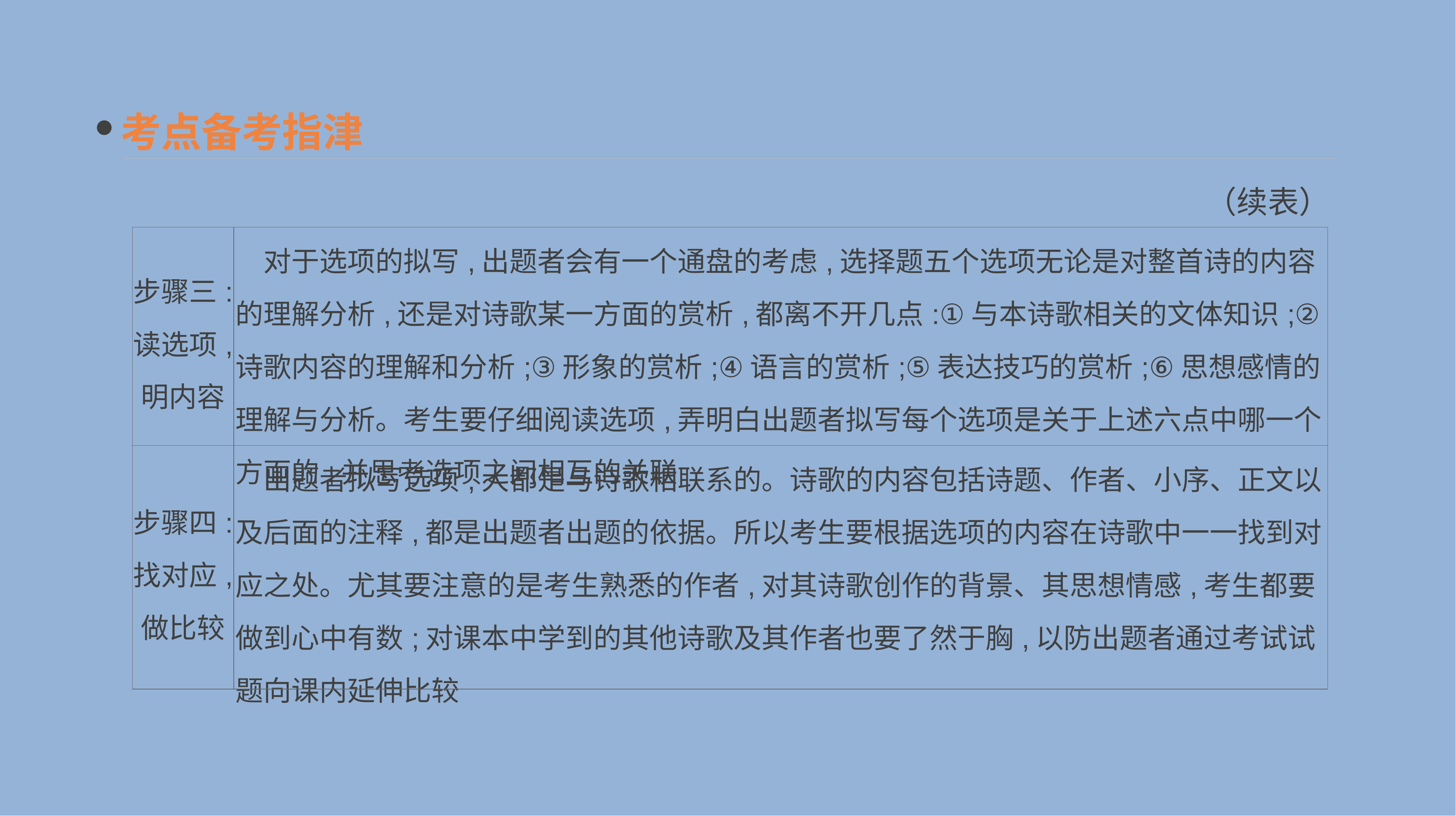

考点备考指津

（续表）
| 步骤三: 读选项, 明内容 | 对于选项的拟写,出题者会有一个通盘的考虑,选择题五个选项无论是对整首诗的内容的理解分析,还是对诗歌某一方面的赏析,都离不开几点:①与本诗歌相关的文体知识;②诗歌内容的理解和分析;③形象的赏析;④语言的赏析;⑤表达技巧的赏析;⑥思想感情的理解与分析。考生要仔细阅读选项,弄明白出题者拟写每个选项是关于上述六点中哪一个方面的,并思考选项之间相互的关联 |
| --- | --- |
| 步骤四: 找对应, 做比较 | 出题者拟写选项,大都是与诗歌相联系的。诗歌的内容包括诗题、作者、小序、正文以及后面的注释,都是出题者出题的依据。所以考生要根据选项的内容在诗歌中一一找到对应之处。尤其要注意的是考生熟悉的作者,对其诗歌创作的背景、其思想情感,考生都要做到心中有数;对课本中学到的其他诗歌及其作者也要了然于胸,以防出题者通过考试试题向课内延伸比较 |